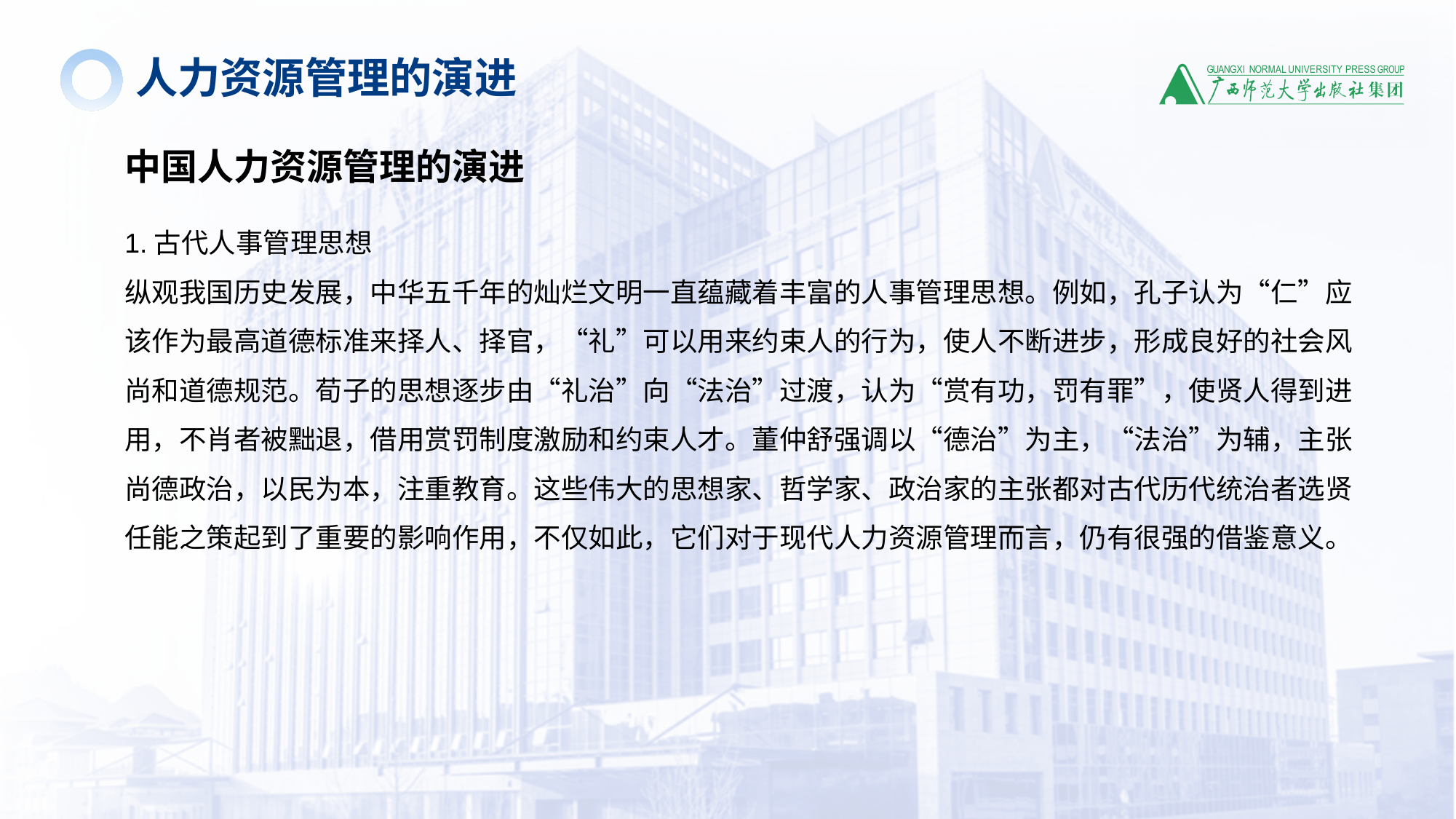

人力资源管理的演进

中国人力资源管理的演进
1.古代人事管理思想
纵观我国历史发展，中华五千年的灿烂文明一直蕴藏着丰富的人事管理思想。例如，孔子认为“仁”应该作为最高道德标准来择人、择官，“礼”可以用来约束人的行为，使人不断进步，形成良好的社会风尚和道德规范。荀子的思想逐步由“礼治”向“法治”过渡，认为“赏有功，罚有罪”，使贤人得到进用，不肖者被黜退，借用赏罚制度激励和约束人才。董仲舒强调以“德治”为主，“法治”为辅，主张尚德政治，以民为本，注重教育。这些伟大的思想家、哲学家、政治家的主张都对古代历代统治者选贤任能之策起到了重要的影响作用，不仅如此，它们对于现代人力资源管理而言，仍有很强的借鉴意义。